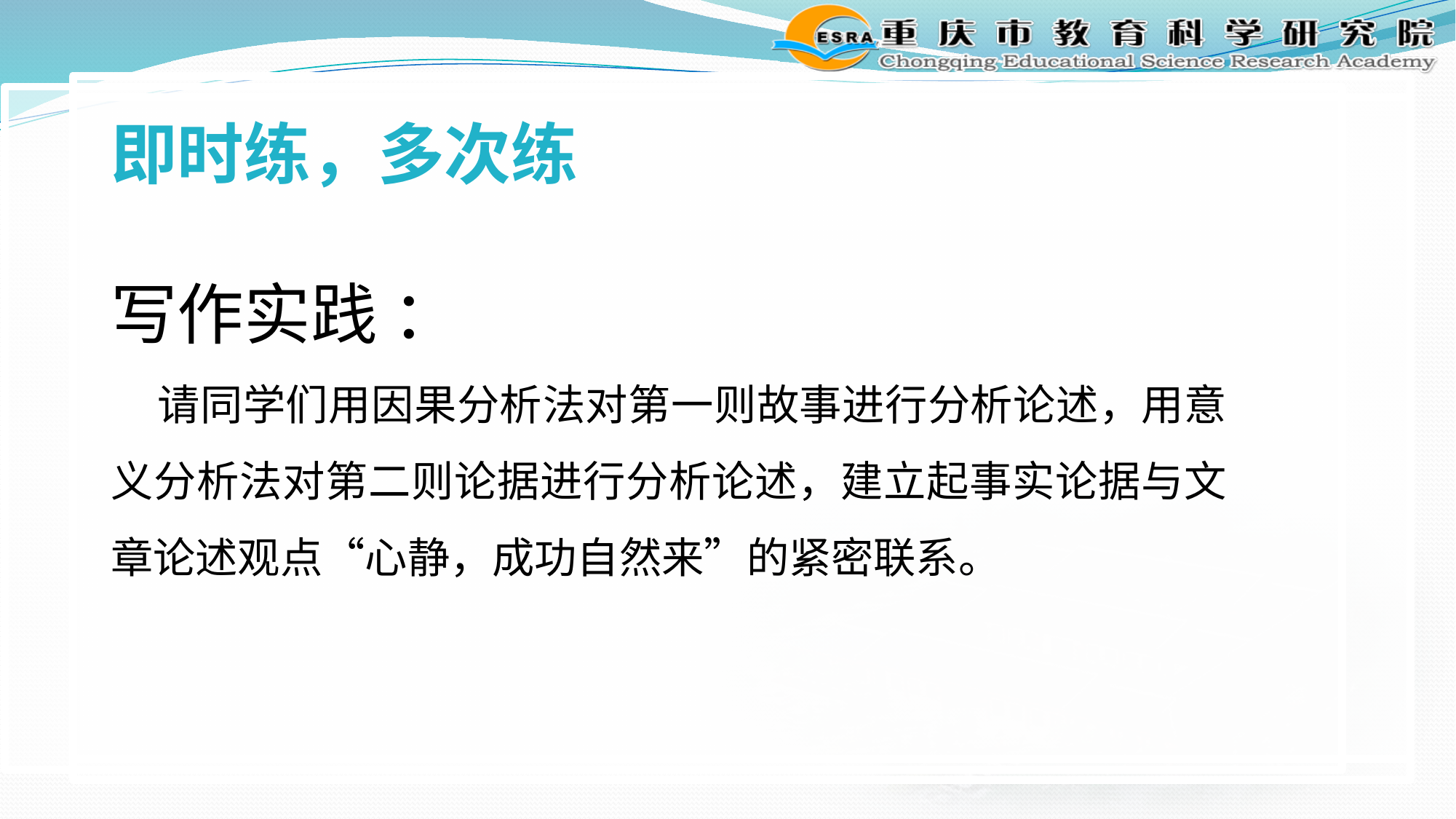

即时练，多次练

写作实践 ：
      请同学们用因果分析法对第一则故事进行分析论述，用意义分析法对第二则论据进行分析论述，建立起事实论据与文章论述观点“心静，成功自然来”的紧密联系。